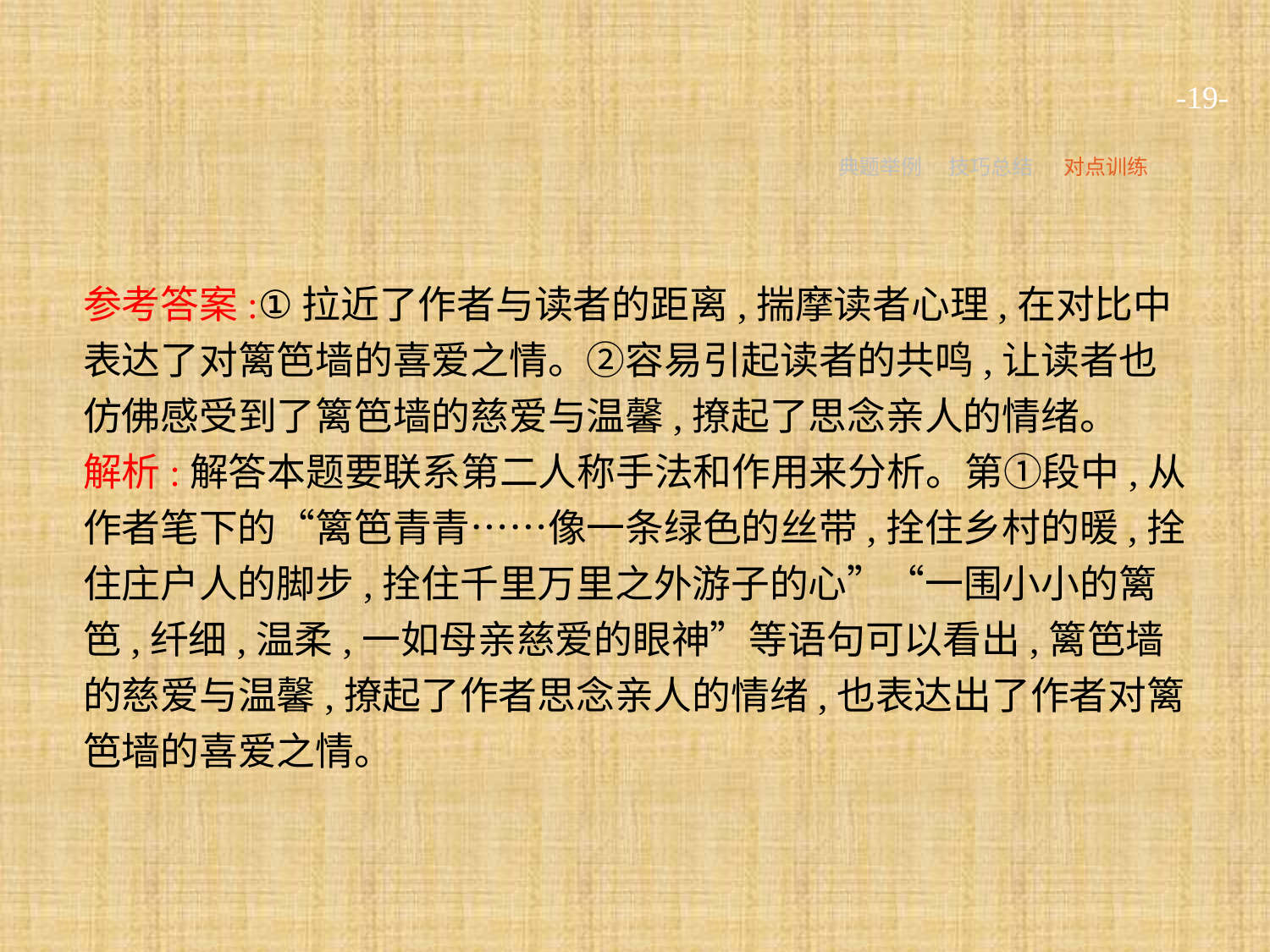

-19-
典题举例
技巧总结
对点训练
参考答案:①拉近了作者与读者的距离,揣摩读者心理,在对比中表达了对篱笆墙的喜爱之情。②容易引起读者的共鸣,让读者也仿佛感受到了篱笆墙的慈爱与温馨,撩起了思念亲人的情绪。
解析:解答本题要联系第二人称手法和作用来分析。第①段中,从作者笔下的“篱笆青青……像一条绿色的丝带,拴住乡村的暖,拴住庄户人的脚步,拴住千里万里之外游子的心”“一围小小的篱笆,纤细,温柔,一如母亲慈爱的眼神”等语句可以看出,篱笆墙的慈爱与温馨,撩起了作者思念亲人的情绪,也表达出了作者对篱笆墙的喜爱之情。